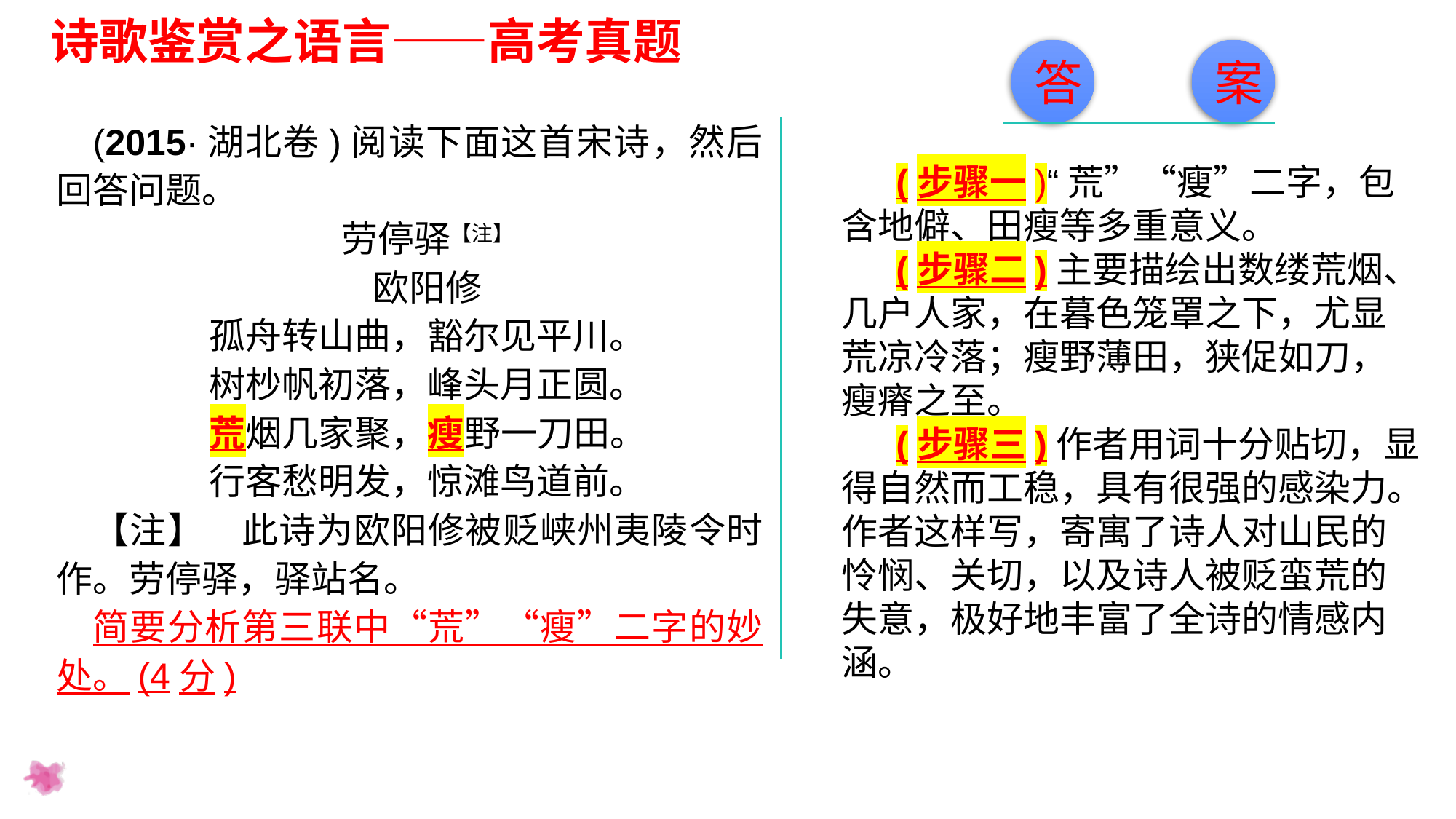

诗歌鉴赏之语言——高考真题
答
案
(2015·湖北卷)阅读下面这首宋诗，然后回答问题。
劳停驿【注】
欧阳修
孤舟转山曲，豁尔见平川。
树杪帆初落，峰头月正圆。
荒烟几家聚，瘦野一刀田。
行客愁明发，惊滩鸟道前。
【注】　此诗为欧阳修被贬峡州夷陵令时作。劳停驿，驿站名。
简要分析第三联中“荒”“瘦”二字的妙处。(4分)
(步骤一)“荒”“瘦”二字，包含地僻、田瘦等多重意义。
(步骤二)主要描绘出数缕荒烟、几户人家，在暮色笼罩之下，尤显荒凉冷落；瘦野薄田，狭促如刀，瘦瘠之至。
(步骤三)作者用词十分贴切，显得自然而工稳，具有很强的感染力。作者这样写，寄寓了诗人对山民的怜悯、关切，以及诗人被贬蛮荒的失意，极好地丰富了全诗的情感内涵。